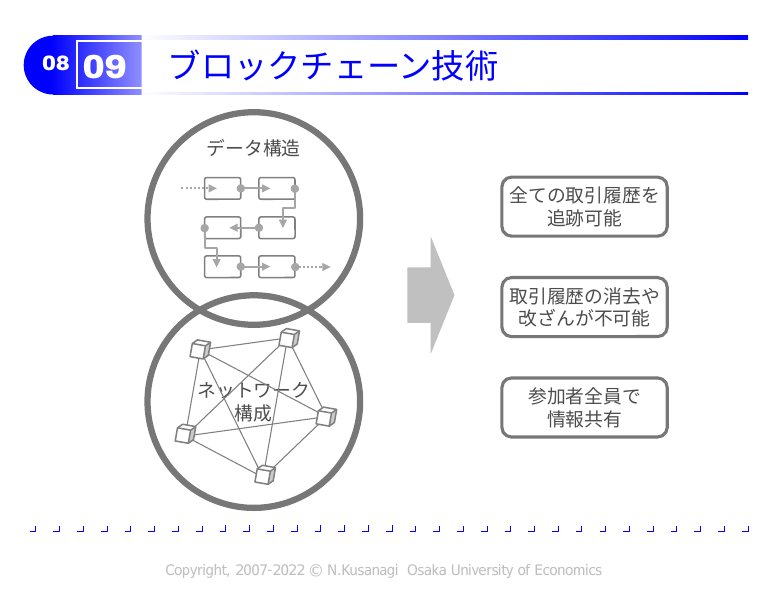

# 09   ブロックチェーン技術

データ構造
全ての取引履歴を
追跡可能

取引履歴の消去や
改ざんが不可能
ネットワーク
構成

参加者全員で
情報共有